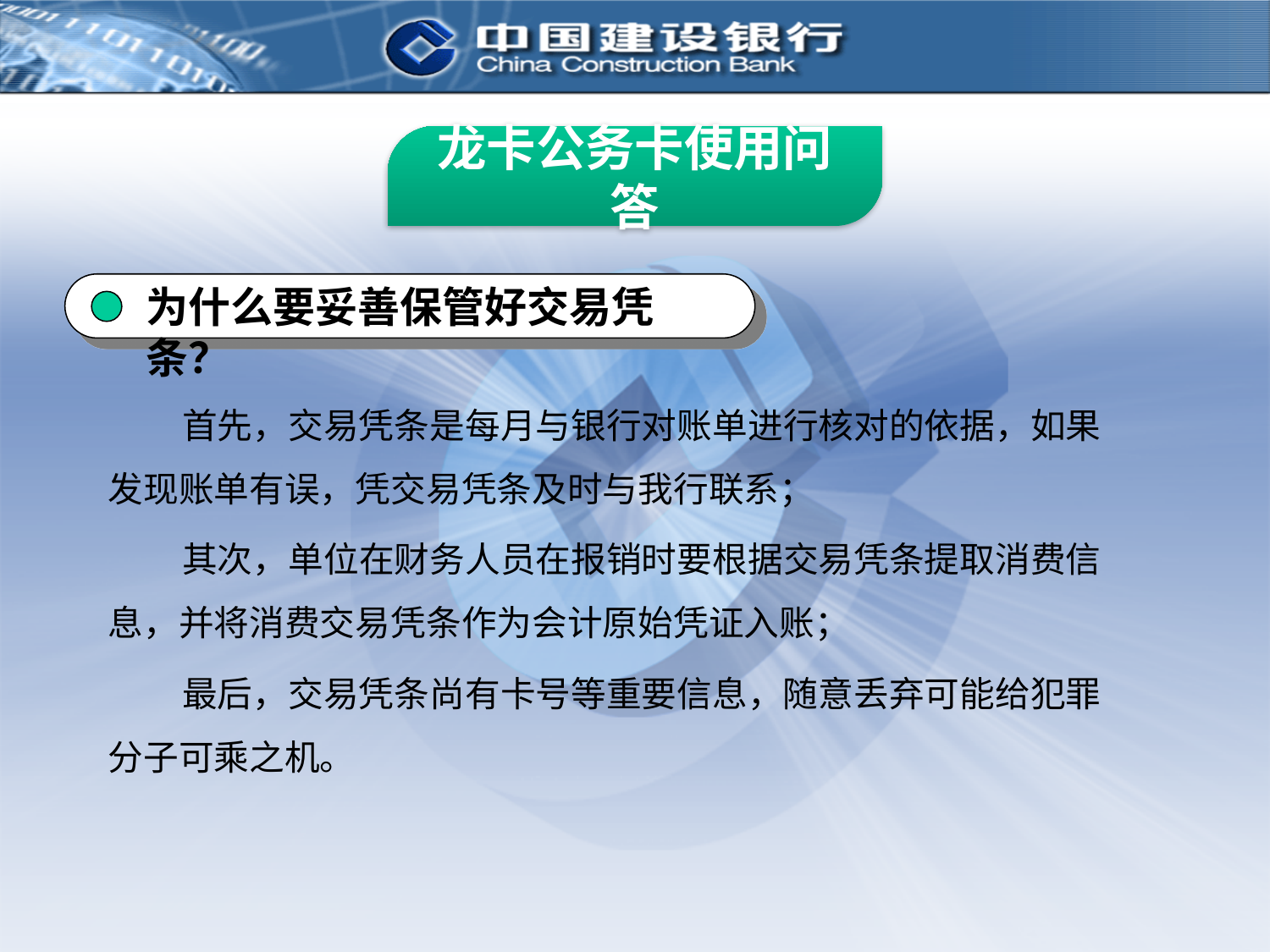

龙卡公务卡使用问答

为什么要妥善保管好交易凭条？

首先，交易凭条是每月与银行对账单进行核对的依据，如果发现账单有误，凭交易凭条及时与我行联系；
其次，单位在财务人员在报销时要根据交易凭条提取消费信息，并将消费交易凭条作为会计原始凭证入账；
最后，交易凭条尚有卡号等重要信息，随意丢弃可能给犯罪分子可乘之机。